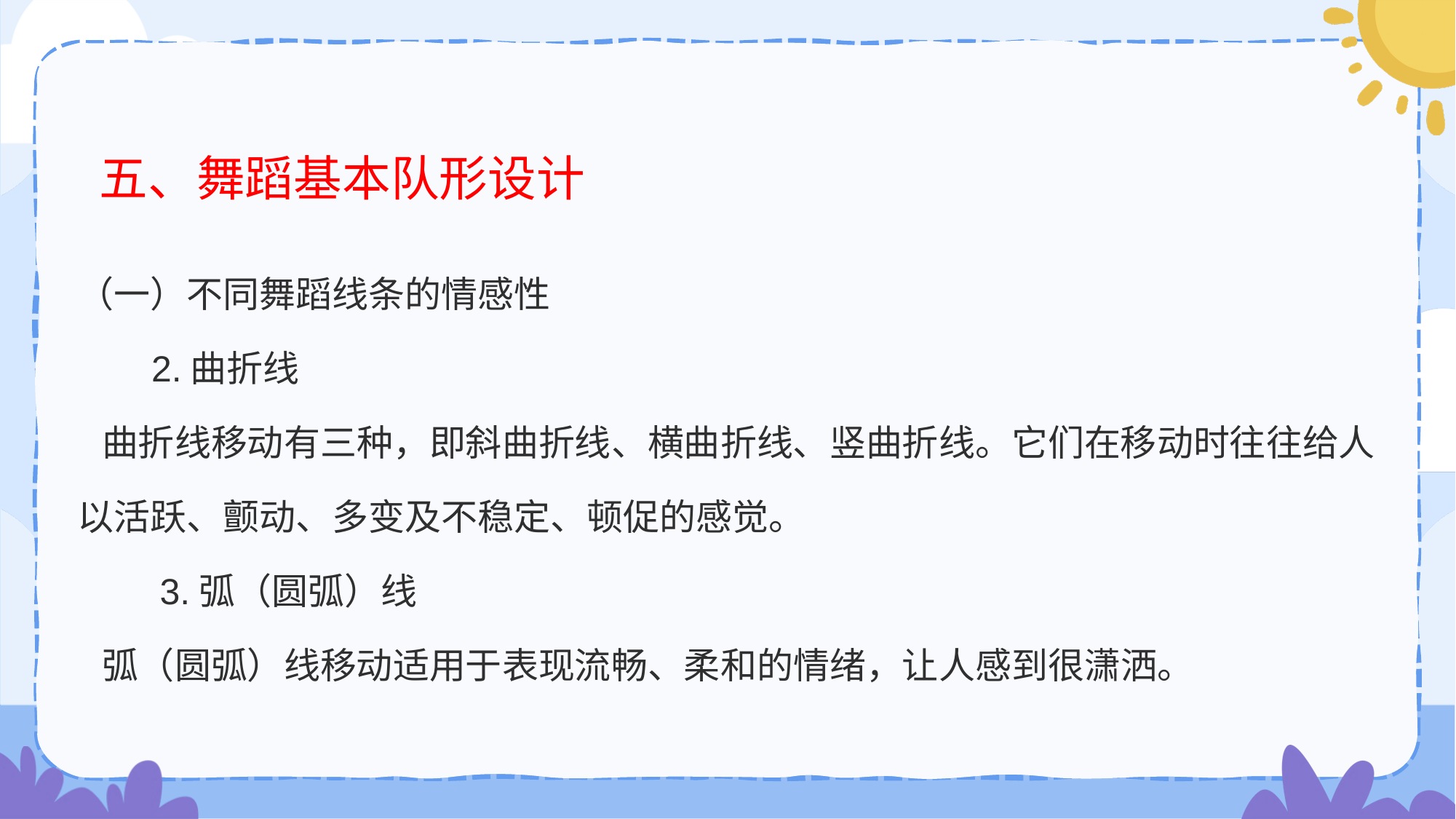

# 五、舞蹈基本队形设计
（一）不同舞蹈线条的情感性
        2.曲折线
   曲折线移动有三种，即斜曲折线、横曲折线、竖曲折线。它们在移动时往往给人以活跃、颤动、多变及不稳定、顿促的感觉。
         3.弧（圆弧）线
   弧（圆弧）线移动适用于表现流畅、柔和的情绪，让人感到很潇洒。